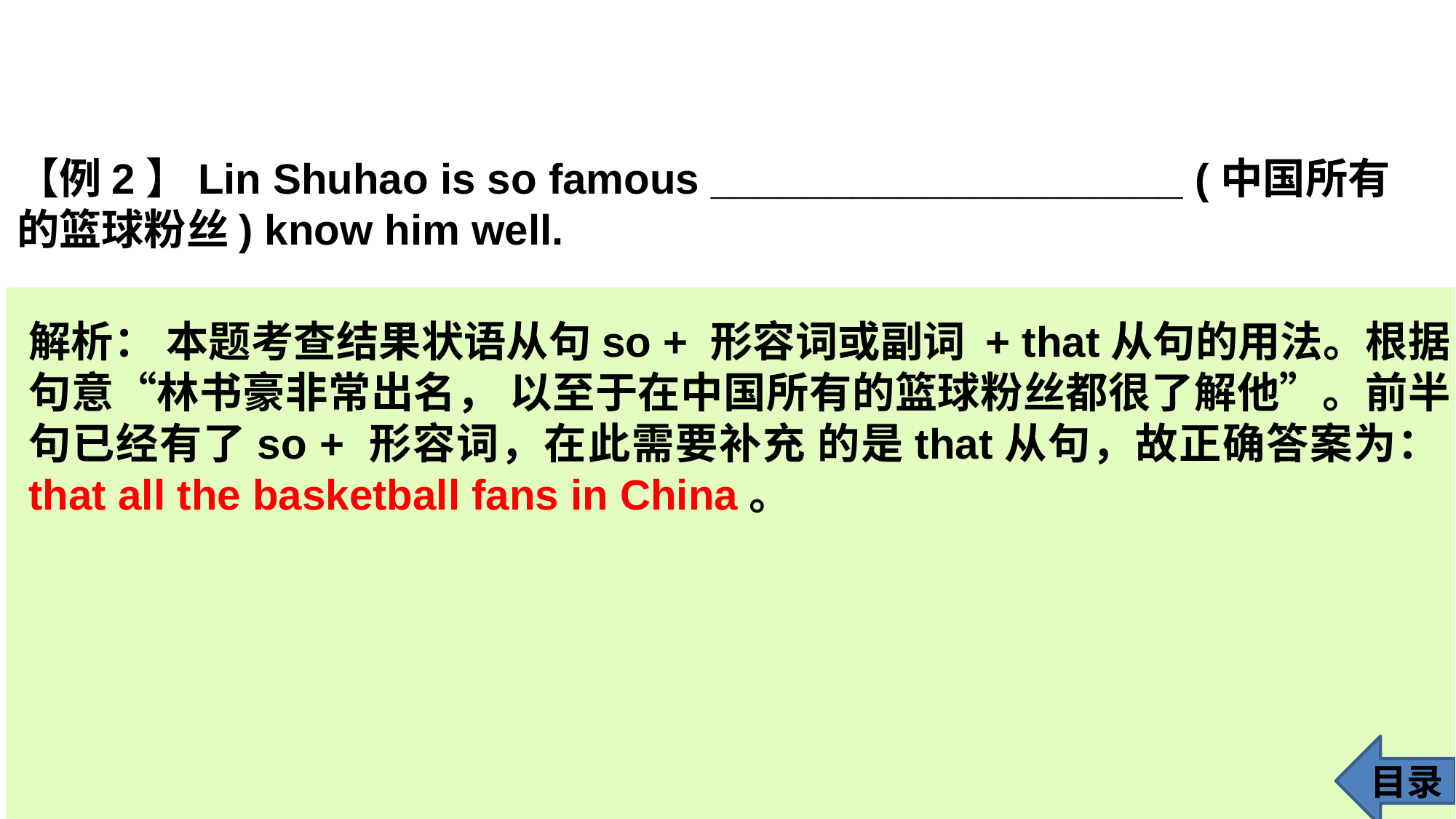

【例2】Lin Shuhao is so famous ____________________ (中国所有的篮球粉丝) know him well.

解析： 本题考查结果状语从句so + 形容词或副词 + that从句的用法。根据句意“林书豪非常出名， 以至于在中国所有的篮球粉丝都很了解他”。前半句已经有了so + 形容词，在此需要补充 的是that从句，故正确答案为：that all the basketball fans in China。
目录
27